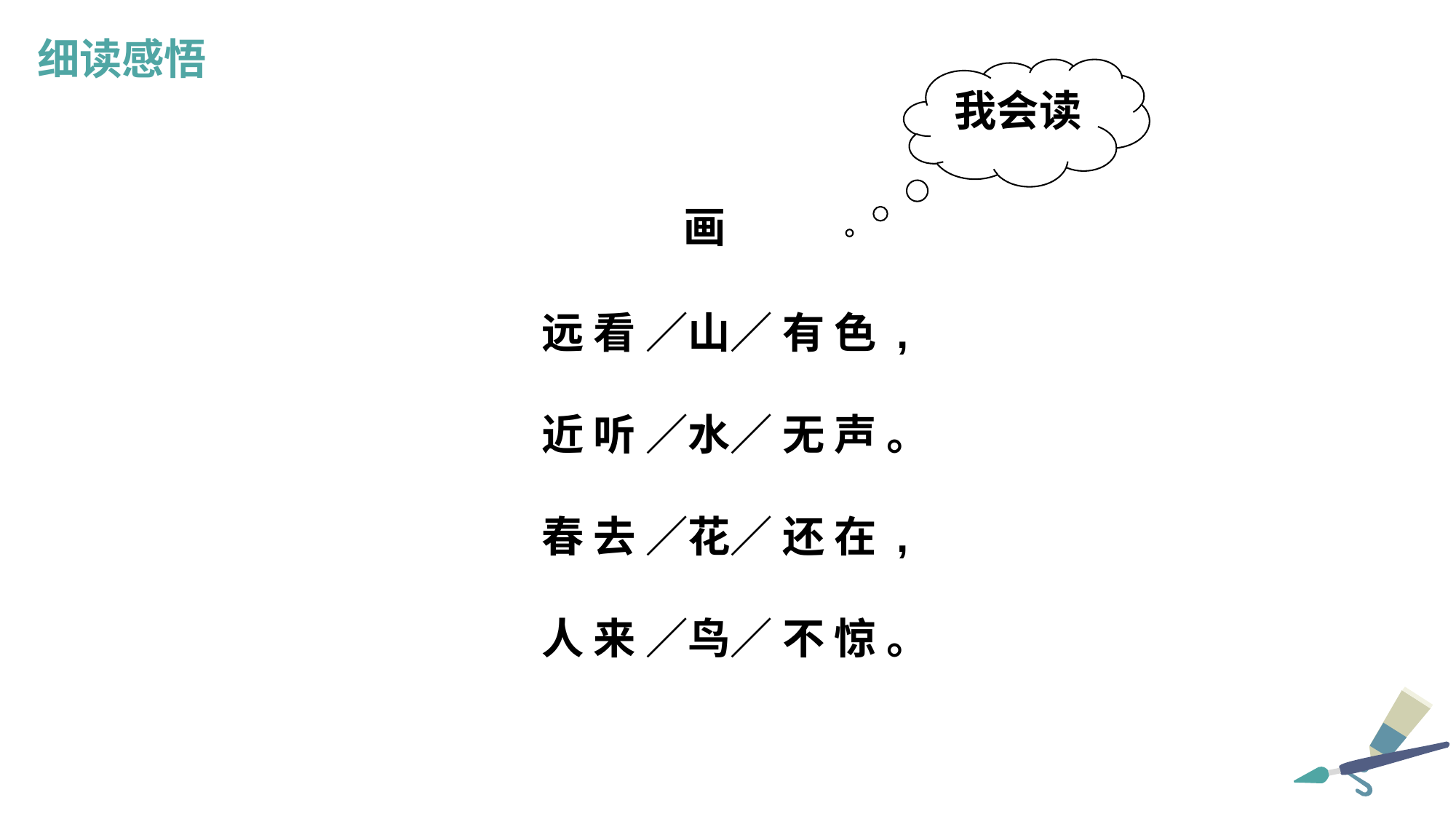

细读感悟
我会读
画
远 看 ／山／ 有 色 ,

近 听 ／水／ 无 声 。

春 去 ／花／ 还 在 ,

人 来 ／鸟／ 不 惊 。